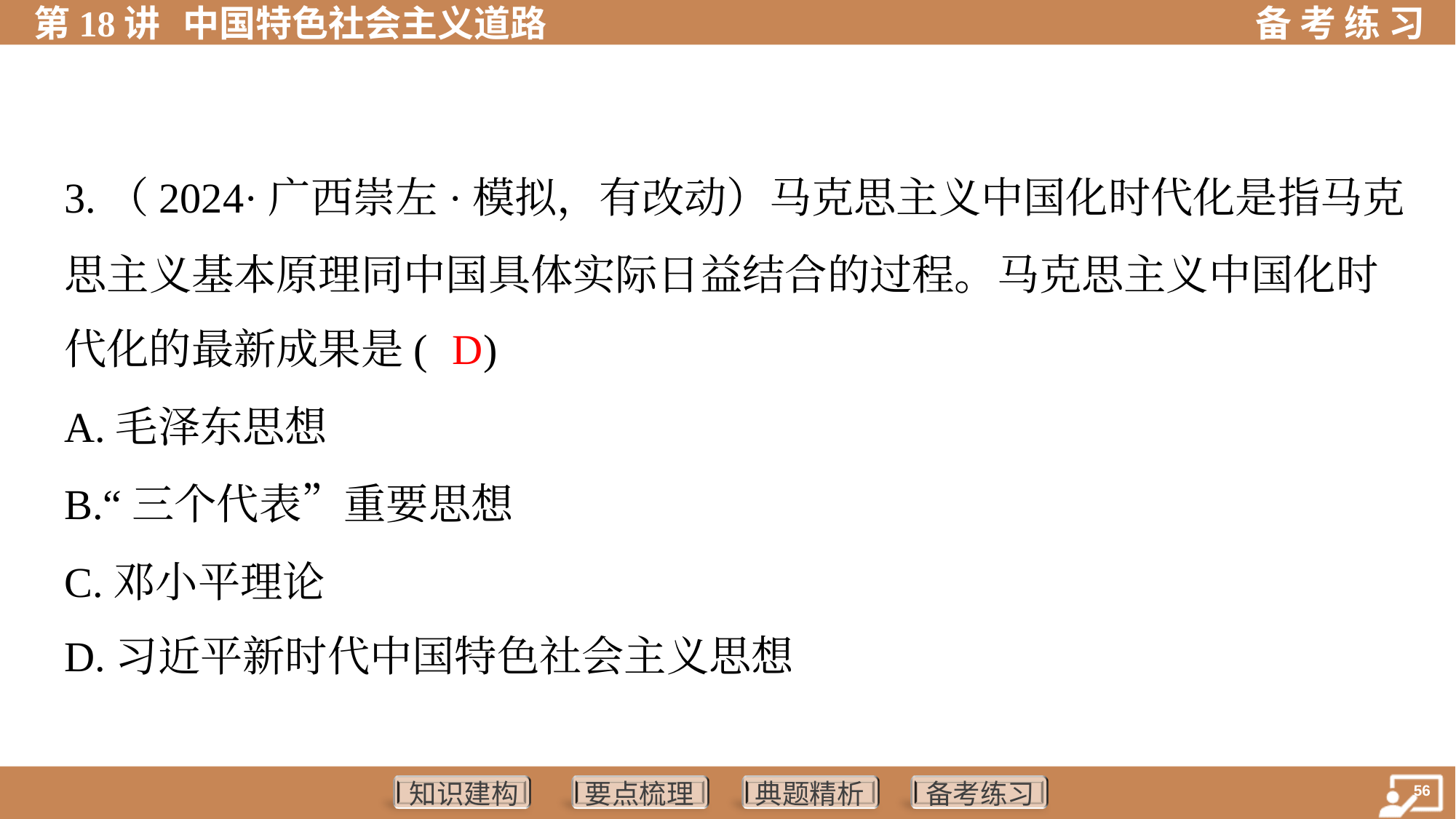

3.（2024·广西崇左·模拟，有改动）马克思主义中国化时代化是指马克
思主义基本原理同中国具体实际日益结合的过程。马克思主义中国化时
代化的最新成果是(     )
D
A.毛泽东思想
B.“三个代表”重要思想
C.邓小平理论
D.习近平新时代中国特色社会主义思想